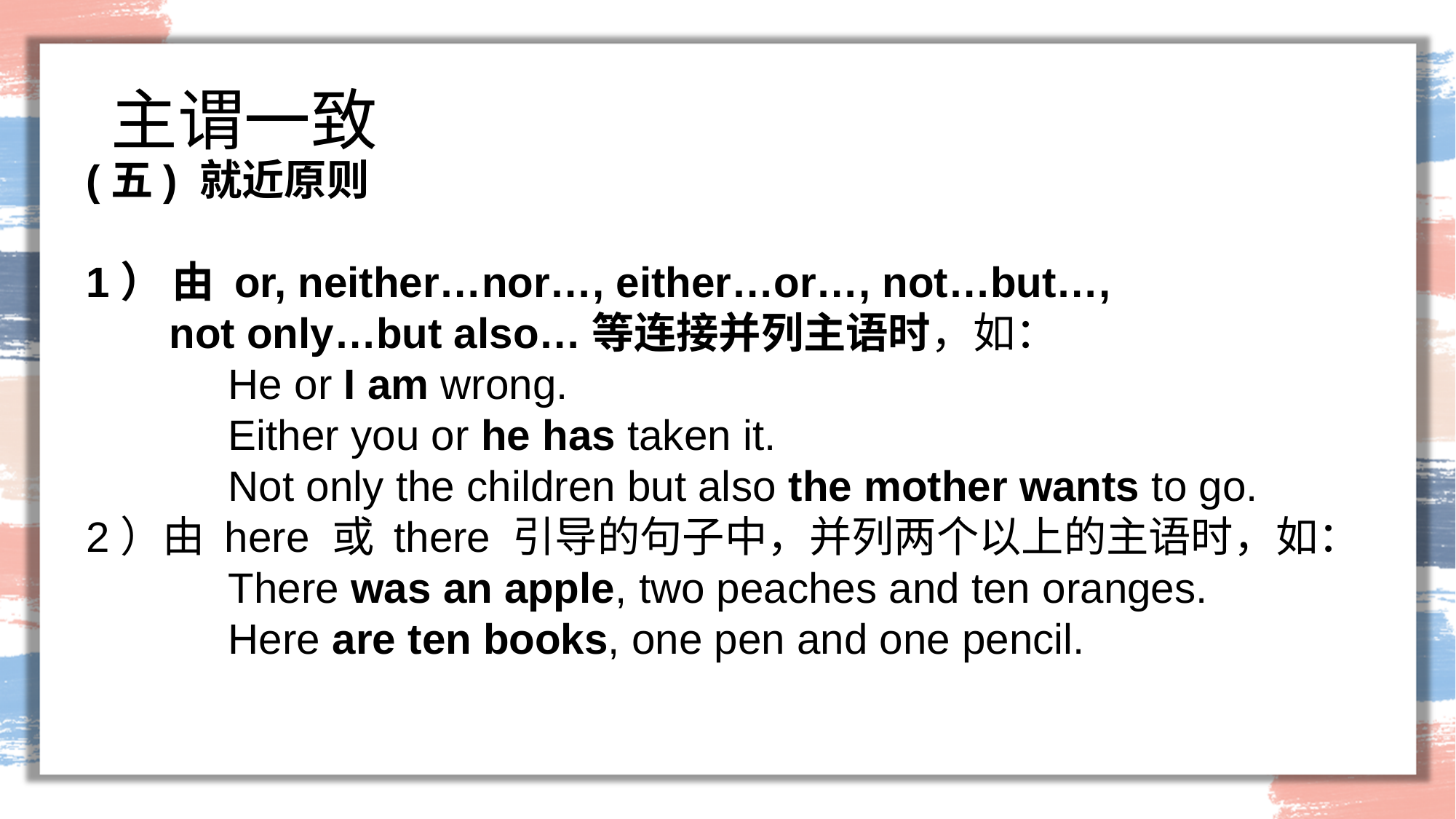

# 主谓一致
(五) 就近原则

1） 由 or, neither…nor…, either…or…, not…but…,
       not only…but also…等连接并列主语时，如：
            He or I am wrong.
            Either you or he has taken it.
            Not only the children but also the mother wants to go.
2）由 here 或 there 引导的句子中，并列两个以上的主语时，如：
            There was an apple, two peaches and ten oranges.
            Here are ten books, one pen and one pencil.